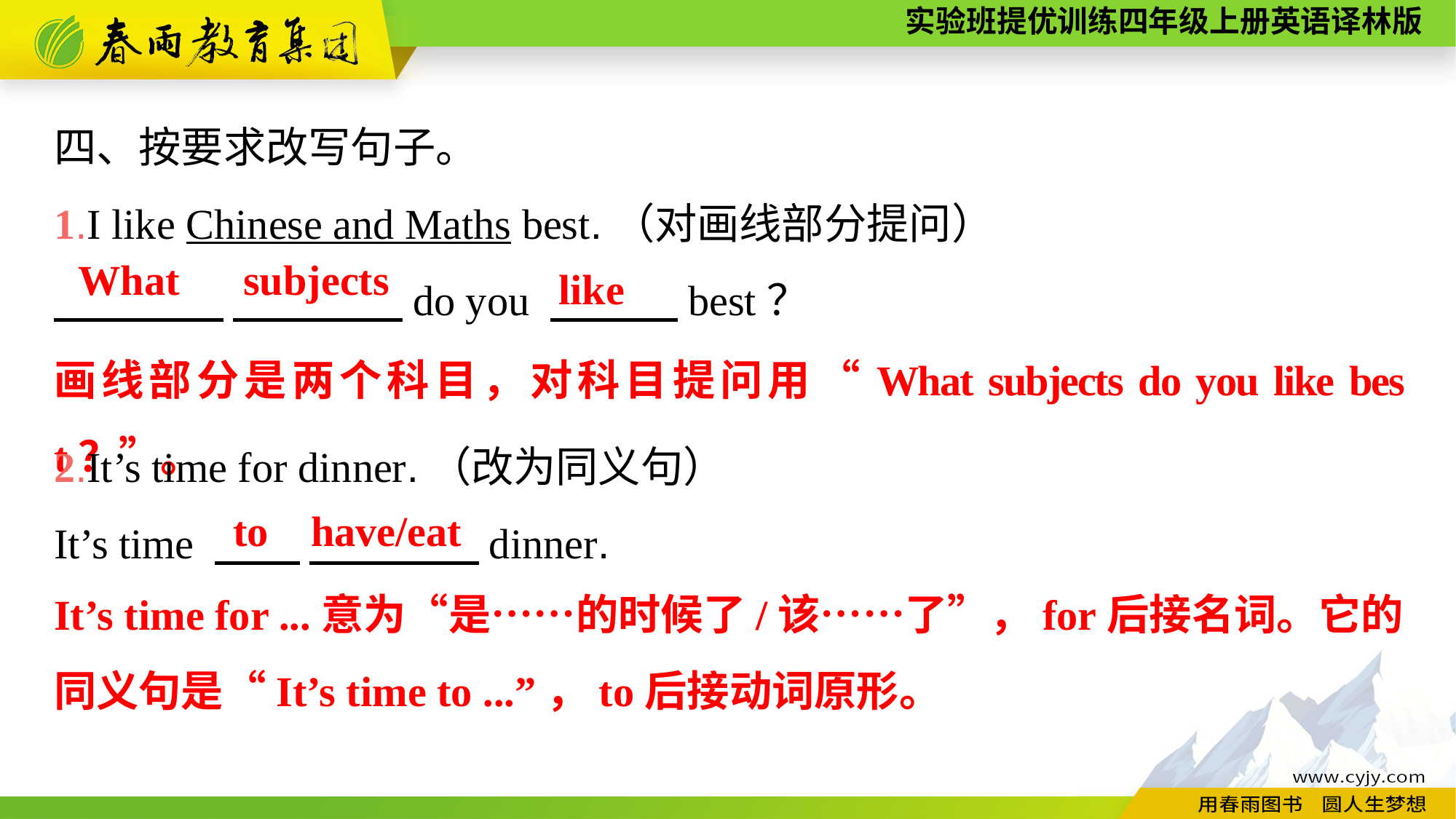

四、按要求改写句子。
1.I like Chinese and Maths best.（对画线部分提问）
　　　　 　　　　do you 　　　best？
What      subjects
like
画线部分是两个科目，对科目提问用“What subjects do you like best？”。
2.It’s time for dinner.（改为同义句）
It’s time 　　 　　　　dinner.
to    have/eat
It’s time for ...意为“是……的时候了/该……了”，for后接名词。它的同义句是“It’s time to ...”，to后接动词原形。